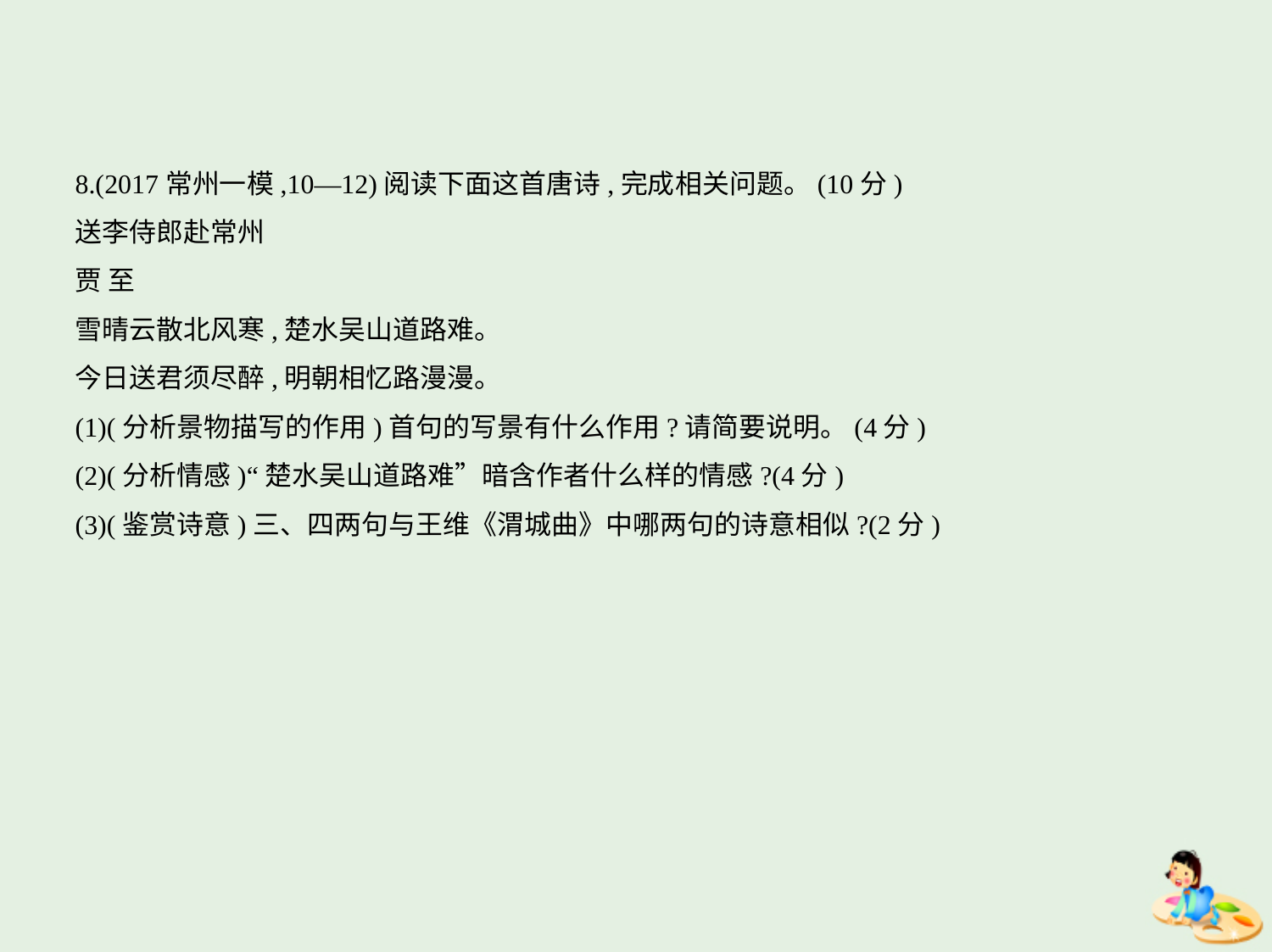

8.(2017常州一模,10—12)阅读下面这首唐诗,完成相关问题。(10分)
送李侍郎赴常州
贾 至
雪晴云散北风寒,楚水吴山道路难。
今日送君须尽醉,明朝相忆路漫漫。
(1)(分析景物描写的作用)首句的写景有什么作用?请简要说明。(4分)
(2)(分析情感)“楚水吴山道路难”暗含作者什么样的情感?(4分)
(3)(鉴赏诗意)三、四两句与王维《渭城曲》中哪两句的诗意相似?(2分)